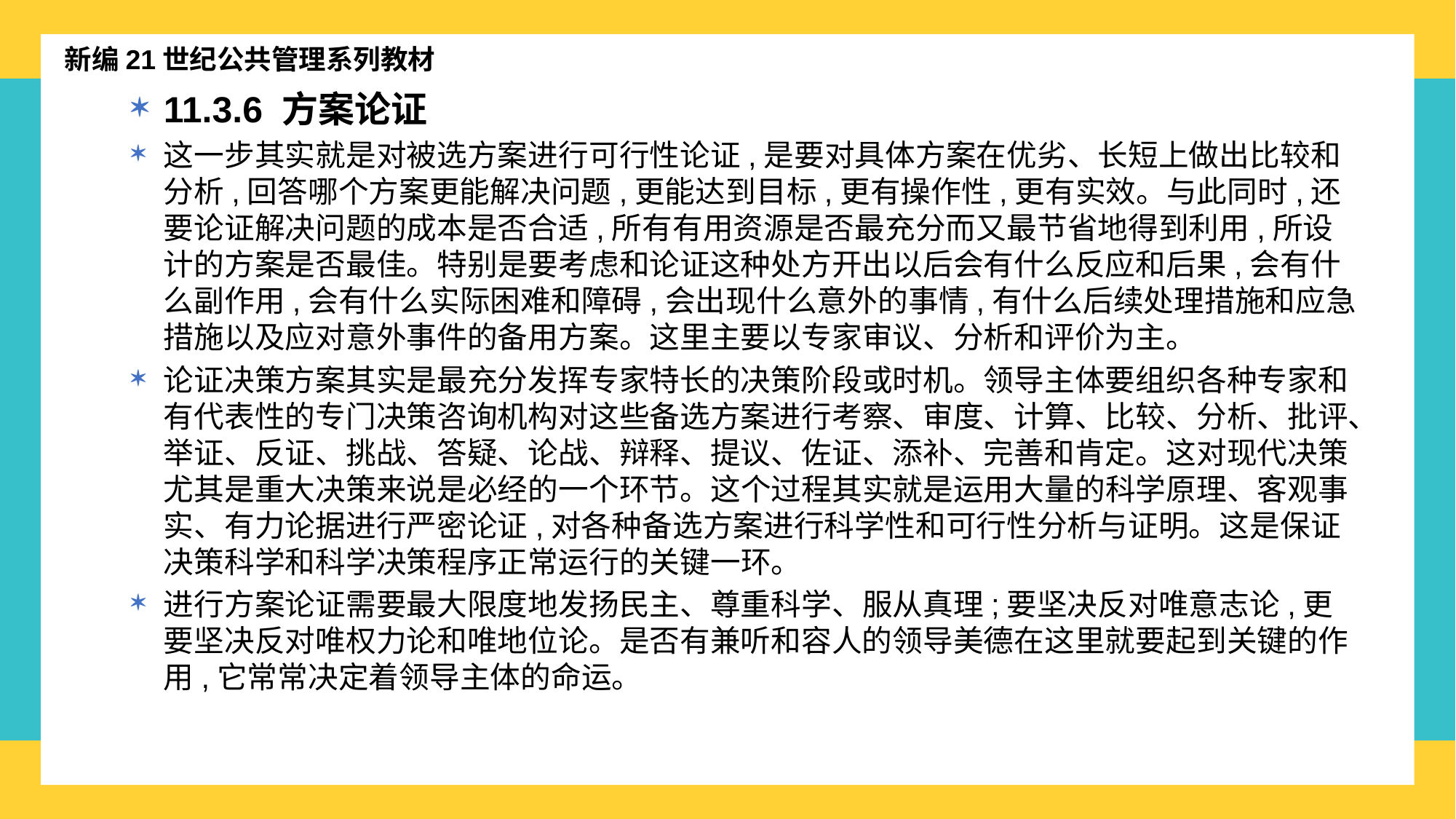

新编21世纪公共管理系列教材
11.3.6 方案论证
这一步其实就是对被选方案进行可行性论证,是要对具体方案在优劣、长短上做出比较和分析,回答哪个方案更能解决问题,更能达到目标,更有操作性,更有实效。与此同时,还要论证解决问题的成本是否合适,所有有用资源是否最充分而又最节省地得到利用,所设计的方案是否最佳。特别是要考虑和论证这种处方开出以后会有什么反应和后果,会有什么副作用,会有什么实际困难和障碍,会出现什么意外的事情,有什么后续处理措施和应急措施以及应对意外事件的备用方案。这里主要以专家审议、分析和评价为主。
论证决策方案其实是最充分发挥专家特长的决策阶段或时机。领导主体要组织各种专家和有代表性的专门决策咨询机构对这些备选方案进行考察、审度、计算、比较、分析、批评、举证、反证、挑战、答疑、论战、辩释、提议、佐证、添补、完善和肯定。这对现代决策尤其是重大决策来说是必经的一个环节。这个过程其实就是运用大量的科学原理、客观事实、有力论据进行严密论证,对各种备选方案进行科学性和可行性分析与证明。这是保证决策科学和科学决策程序正常运行的关键一环。
进行方案论证需要最大限度地发扬民主、尊重科学、服从真理;要坚决反对唯意志论,更要坚决反对唯权力论和唯地位论。是否有兼听和容人的领导美德在这里就要起到关键的作用,它常常决定着领导主体的命运。